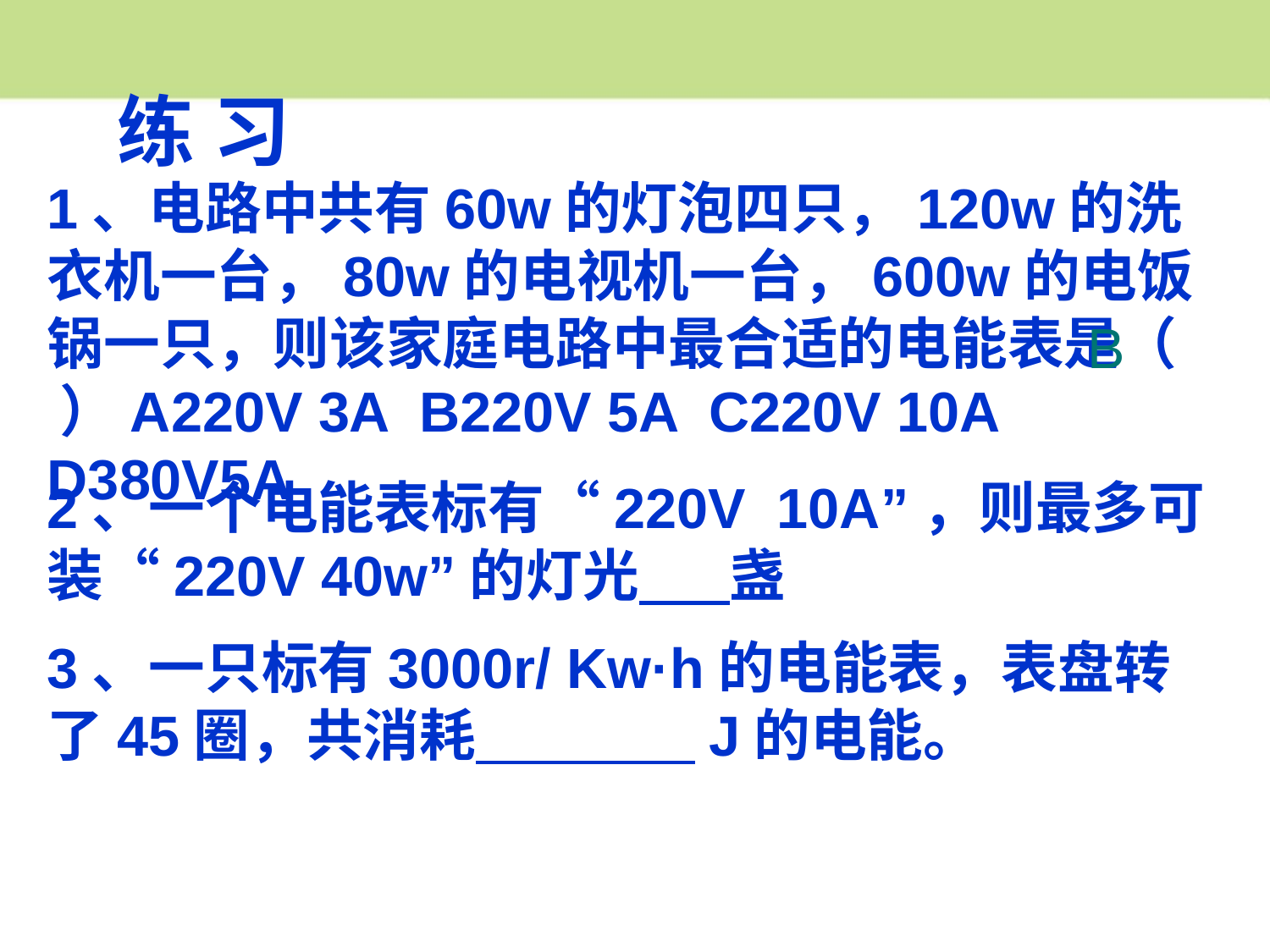

练 习
1、电路中共有60w的灯泡四只，120w的洗衣机一台，80w的电视机一台，600w的电饭锅一只，则该家庭电路中最合适的电能表是（     ）A220V 3A  B220V 5A  C220V 10A  D380V5A
B
2、一个电能表标有“220V  10A”，则最多可装“220V 40w”的灯光       盏
3、一只标有3000r/ Kw·h的电能表，表盘转了45圈，共消耗                 J的电能。